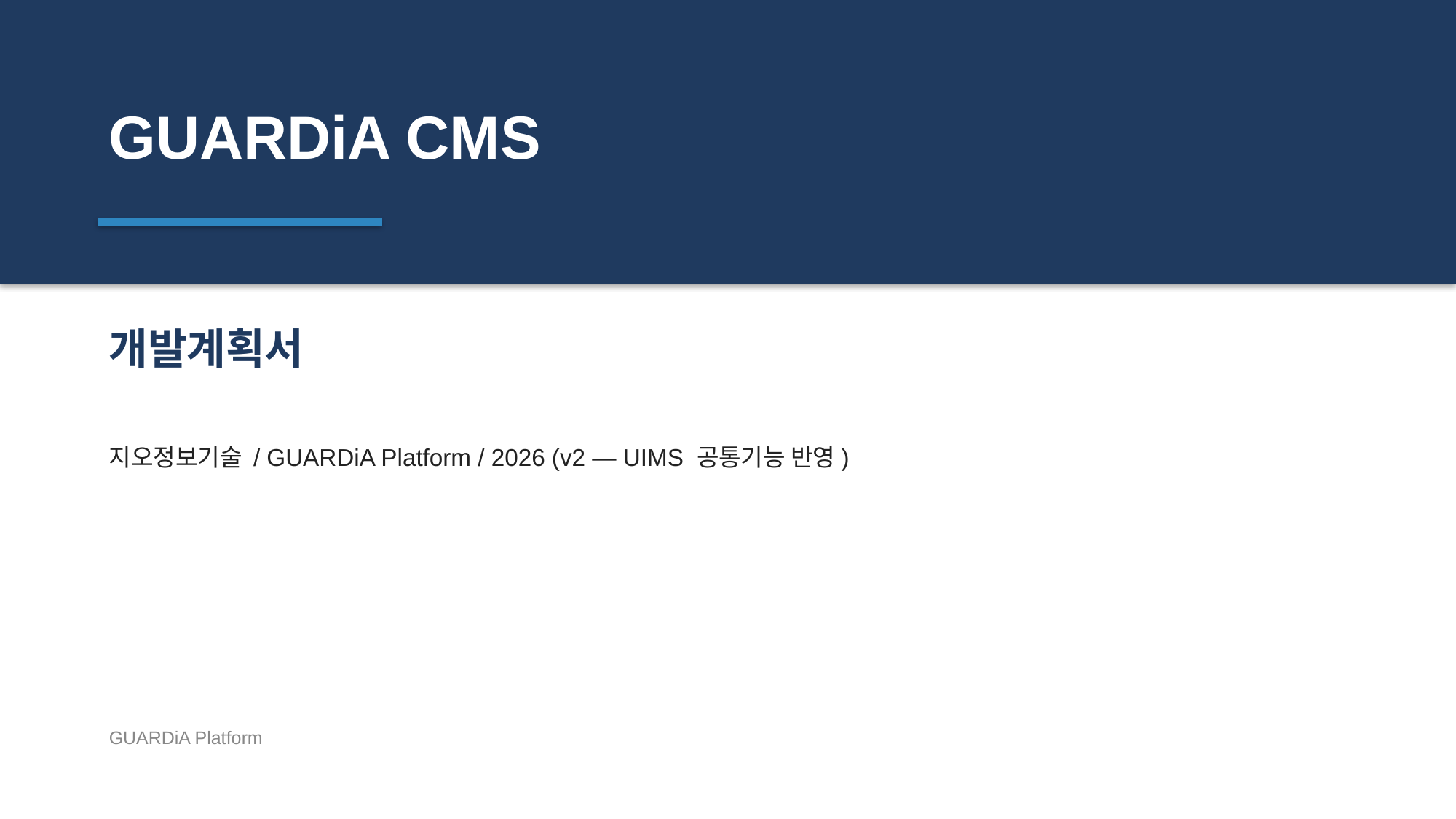

GUARDiA CMS

개발계획서
지오정보기술 / GUARDiA Platform / 2026 (v2 — UIMS 공통기능 반영)
GUARDiA Platform